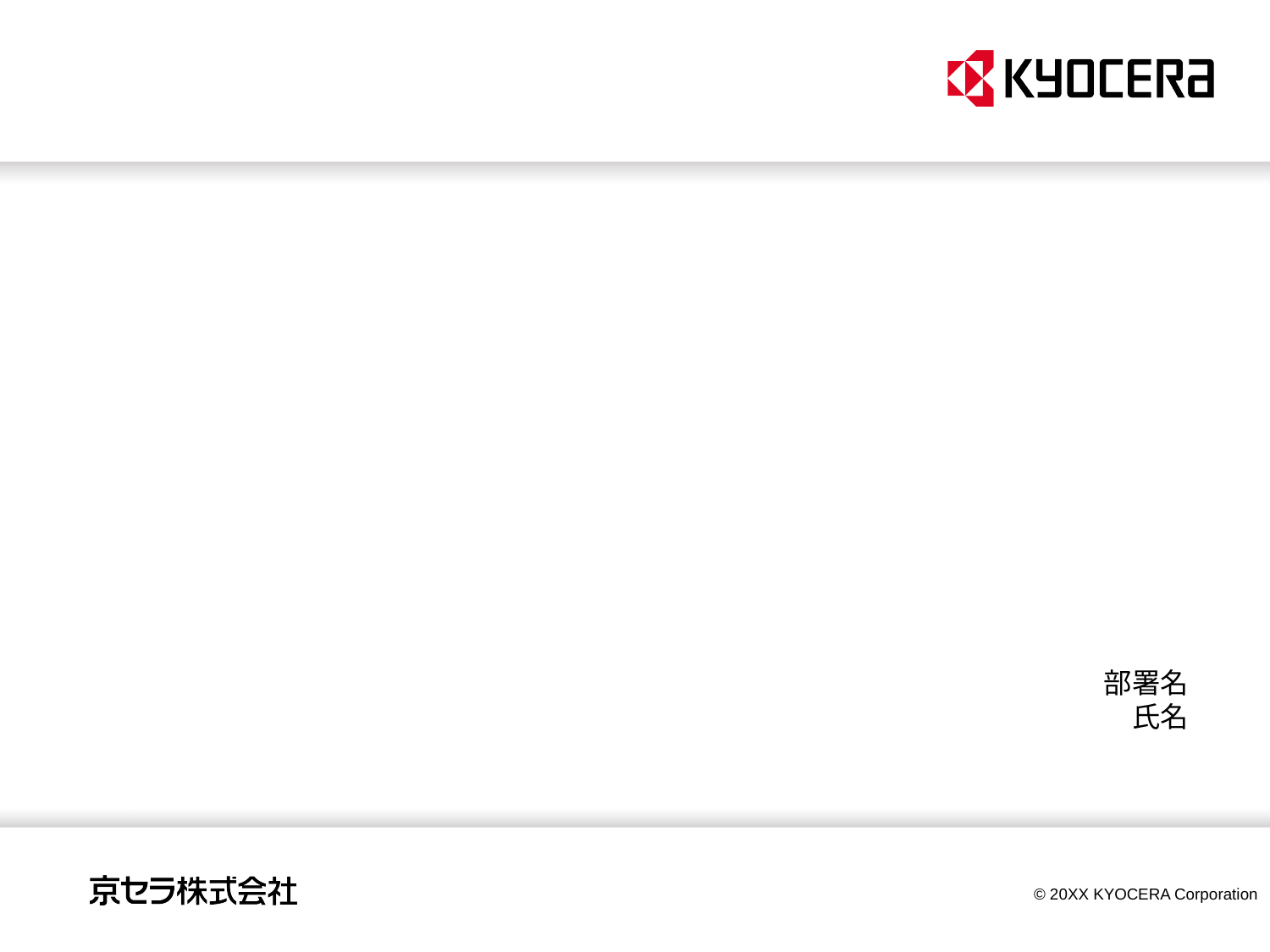

#

部署名
氏名
© 20XX KYOCERA Corporation